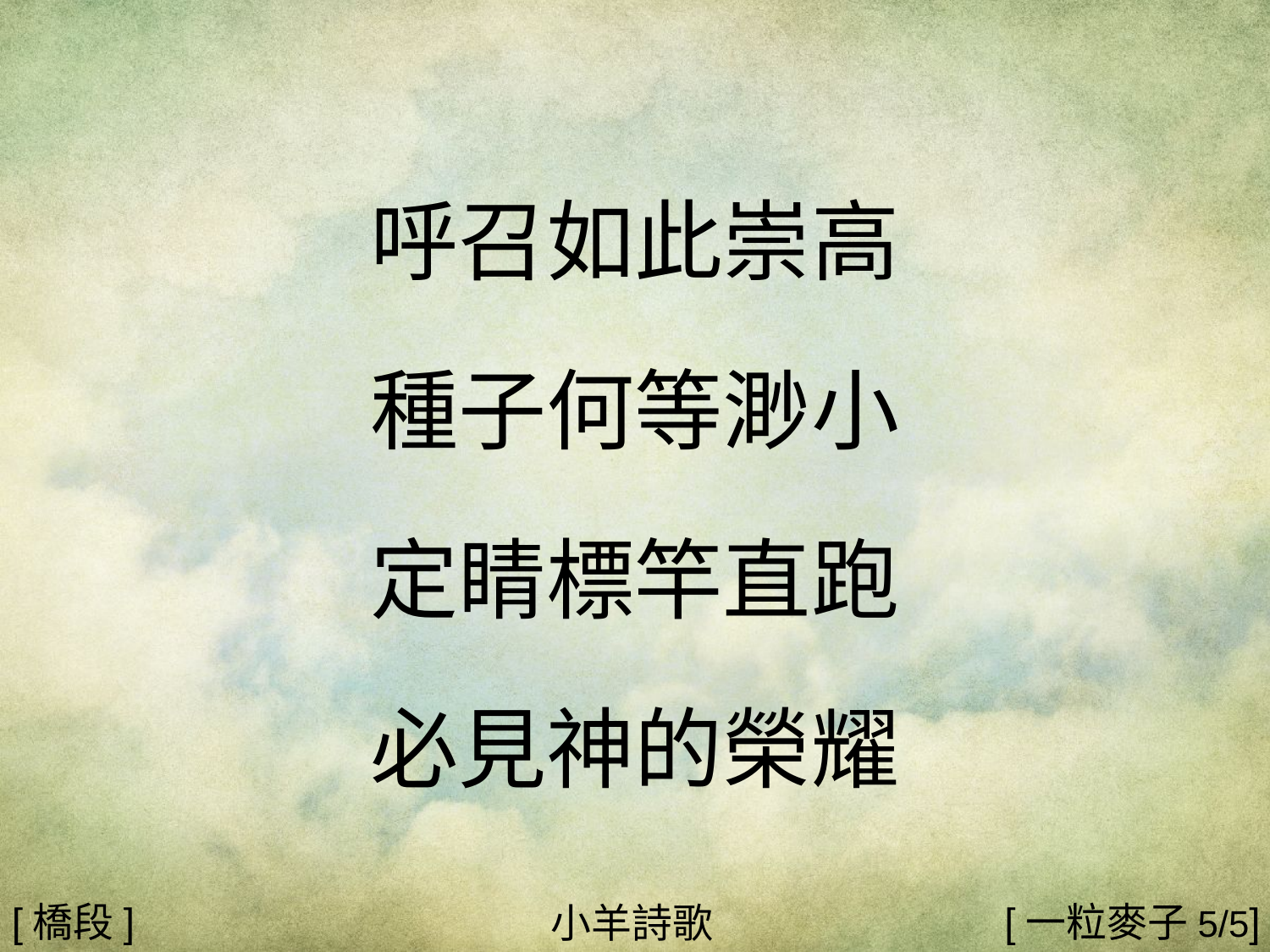

呼召如此崇高

種子何等渺小

定睛標竿直跑

必見神的榮耀
#

[橋段]
[一粒麥子5/5]
小羊詩歌